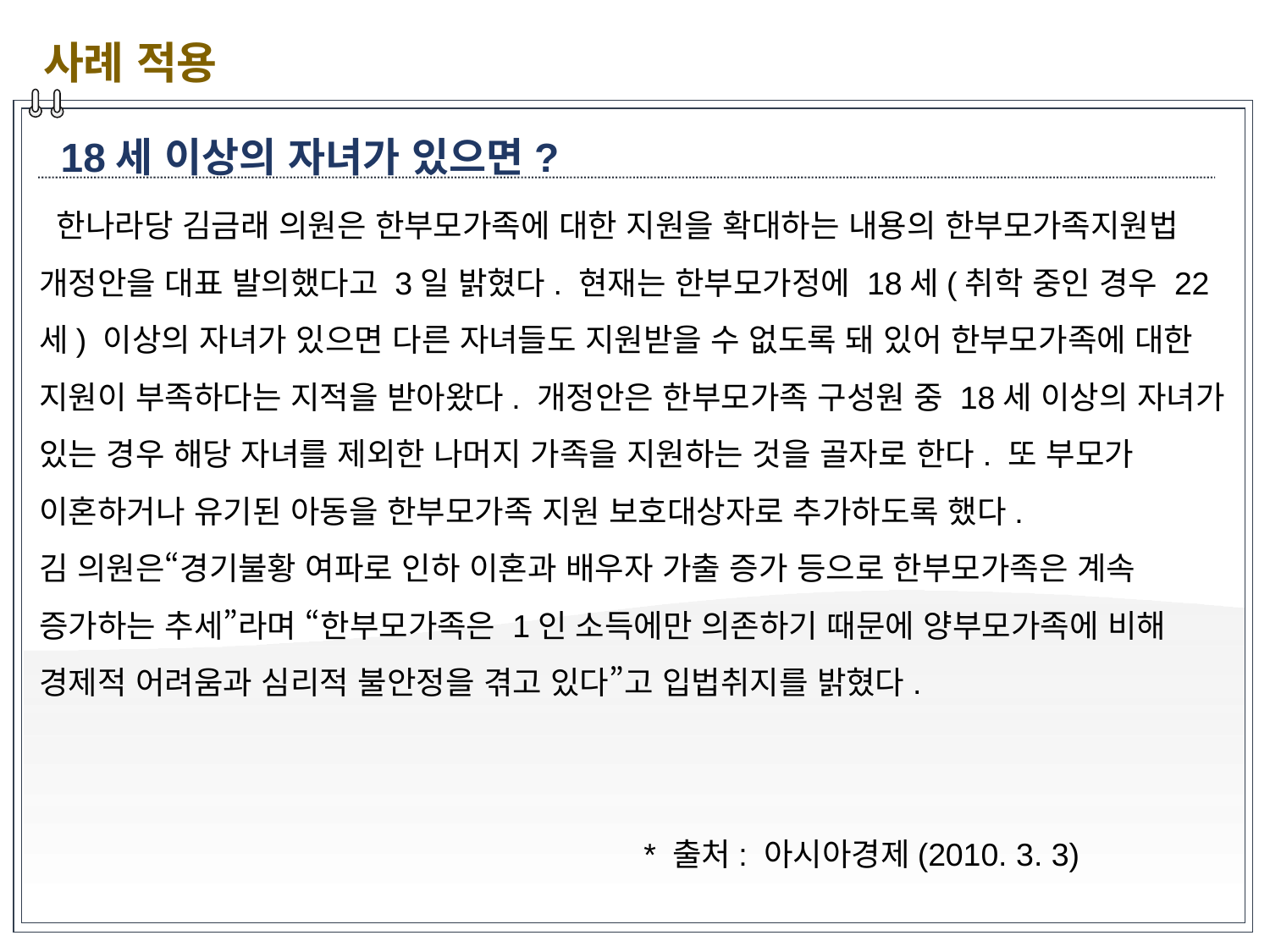

사례 적용

18세 이상의 자녀가 있으면?

 한나라당 김금래 의원은 한부모가족에 대한 지원을 확대하는 내용의 한부모가족지원법 개정안을 대표 발의했다고 3일 밝혔다. 현재는 한부모가정에 18세(취학 중인 경우 22세) 이상의 자녀가 있으면 다른 자녀들도 지원받을 수 없도록 돼 있어 한부모가족에 대한 지원이 부족하다는 지적을 받아왔다. 개정안은 한부모가족 구성원 중 18세 이상의 자녀가 있는 경우 해당 자녀를 제외한 나머지 가족을 지원하는 것을 골자로 한다. 또 부모가 이혼하거나 유기된 아동을 한부모가족 지원 보호대상자로 추가하도록 했다.
김 의원은“경기불황 여파로 인하 이혼과 배우자 가출 증가 등으로 한부모가족은 계속 증가하는 추세”라며 “한부모가족은 1인 소득에만 의존하기 때문에 양부모가족에 비해 경제적 어려움과 심리적 불안정을 겪고 있다”고 입법취지를 밝혔다.

                                                                    * 출처: 아시아경제(2010. 3. 3)